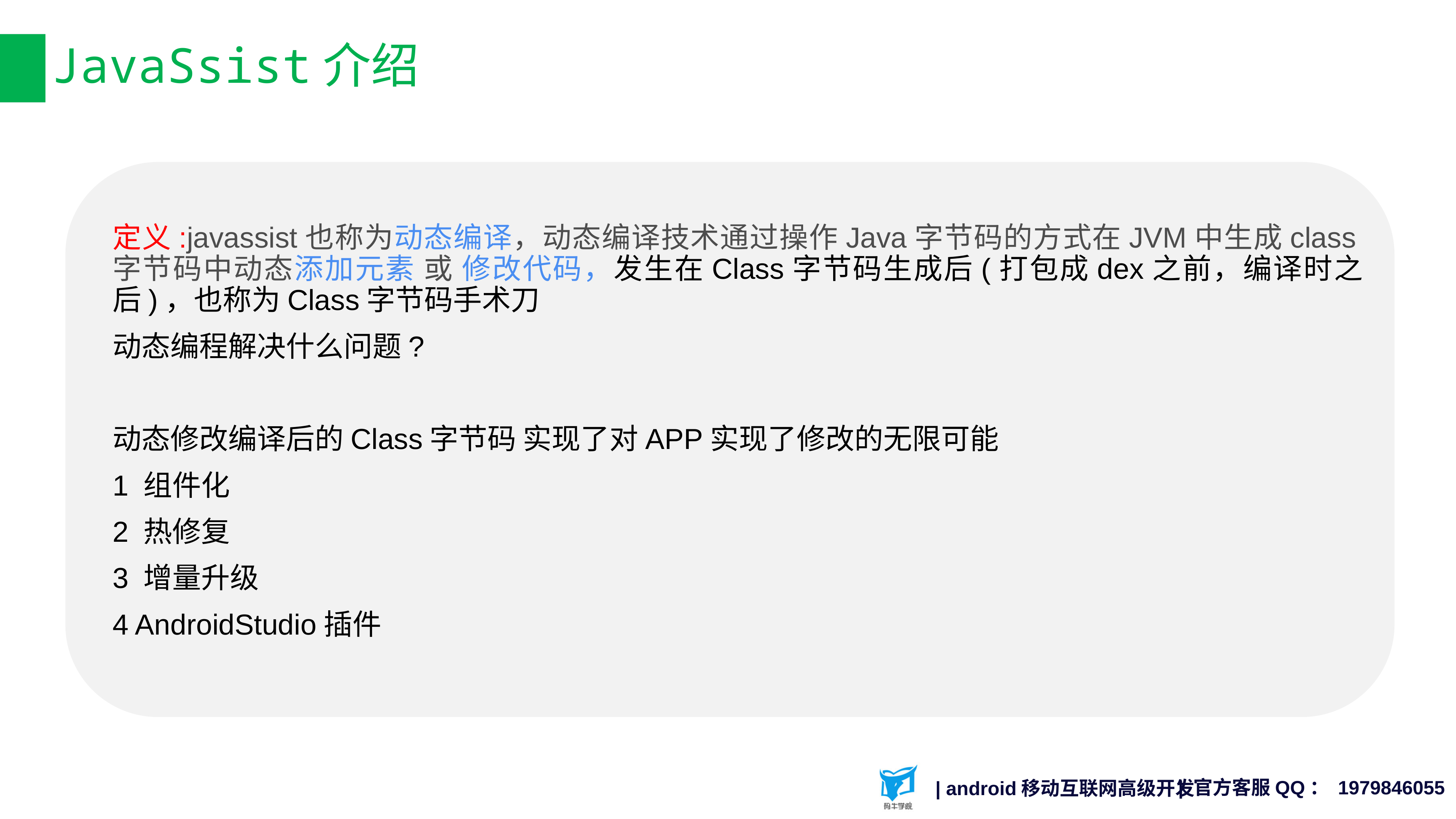

课程小结
# JavaSsist介绍

定义:javassist也称为动态编译，动态编译技术通过操作Java字节码的方式在JVM中生成class字节码中动态添加元素 或 修改代码，发生在Class字节码生成后(打包成dex之前，编译时之后)，也称为Class字节码手术刀
动态编程解决什么问题?

动态修改编译后的Class字节码 实现了对APP实现了修改的无限可能
1 组件化
2 热修复
3 增量升级
4 AndroidStudio插件